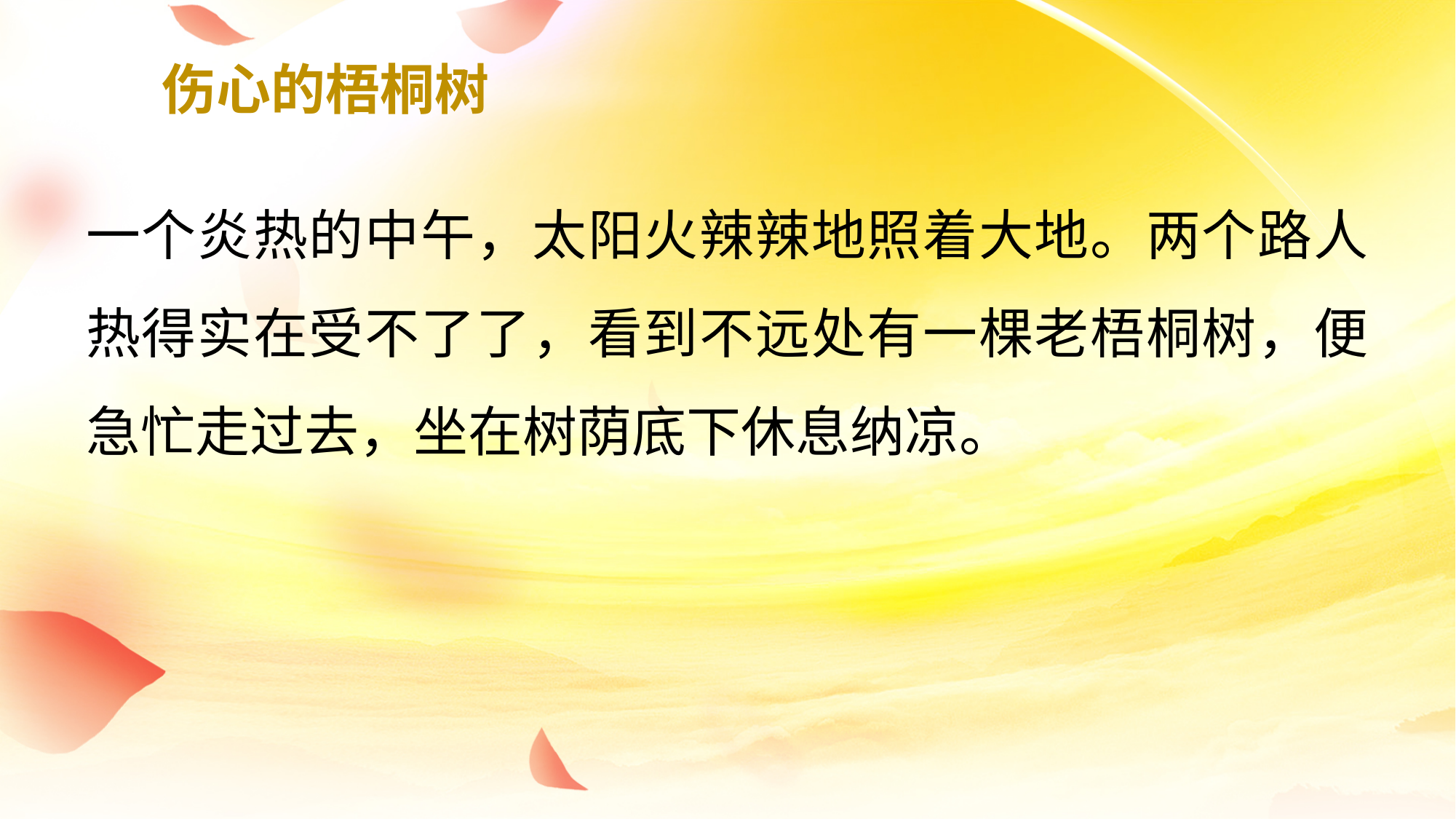

伤心的梧桐树
一个炎热的中午，太阳火辣辣地照着大地。两个路人热得实在受不了了，看到不远处有一棵老梧桐树，便急忙走过去，坐在树荫底下休息纳凉。